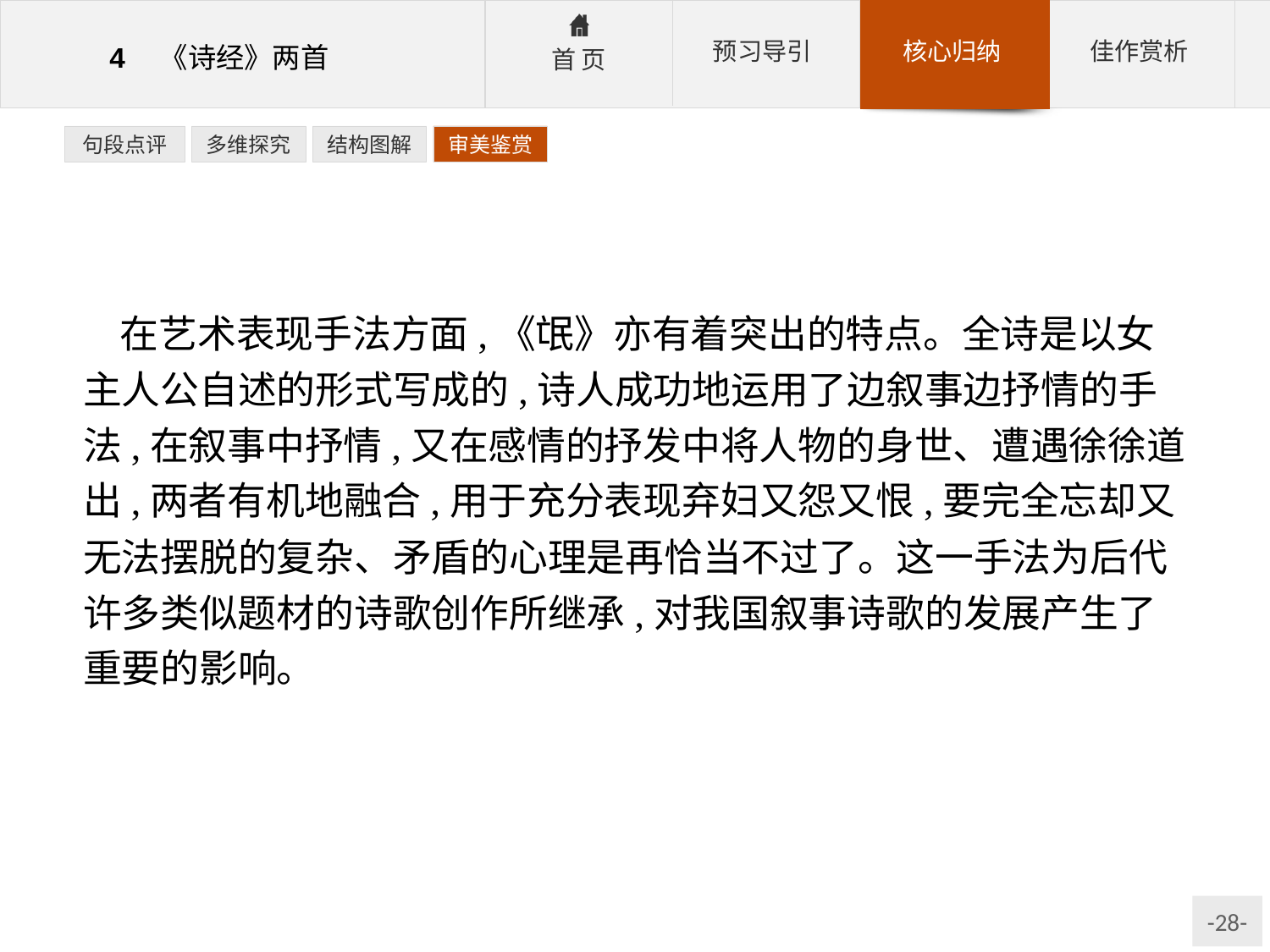

句段点评
多维探究
结构图解
审美鉴赏
在艺术表现手法方面,《氓》亦有着突出的特点。全诗是以女主人公自述的形式写成的,诗人成功地运用了边叙事边抒情的手法,在叙事中抒情,又在感情的抒发中将人物的身世、遭遇徐徐道出,两者有机地融合,用于充分表现弃妇又怨又恨,要完全忘却又无法摆脱的复杂、矛盾的心理是再恰当不过了。这一手法为后代许多类似题材的诗歌创作所继承,对我国叙事诗歌的发展产生了重要的影响。